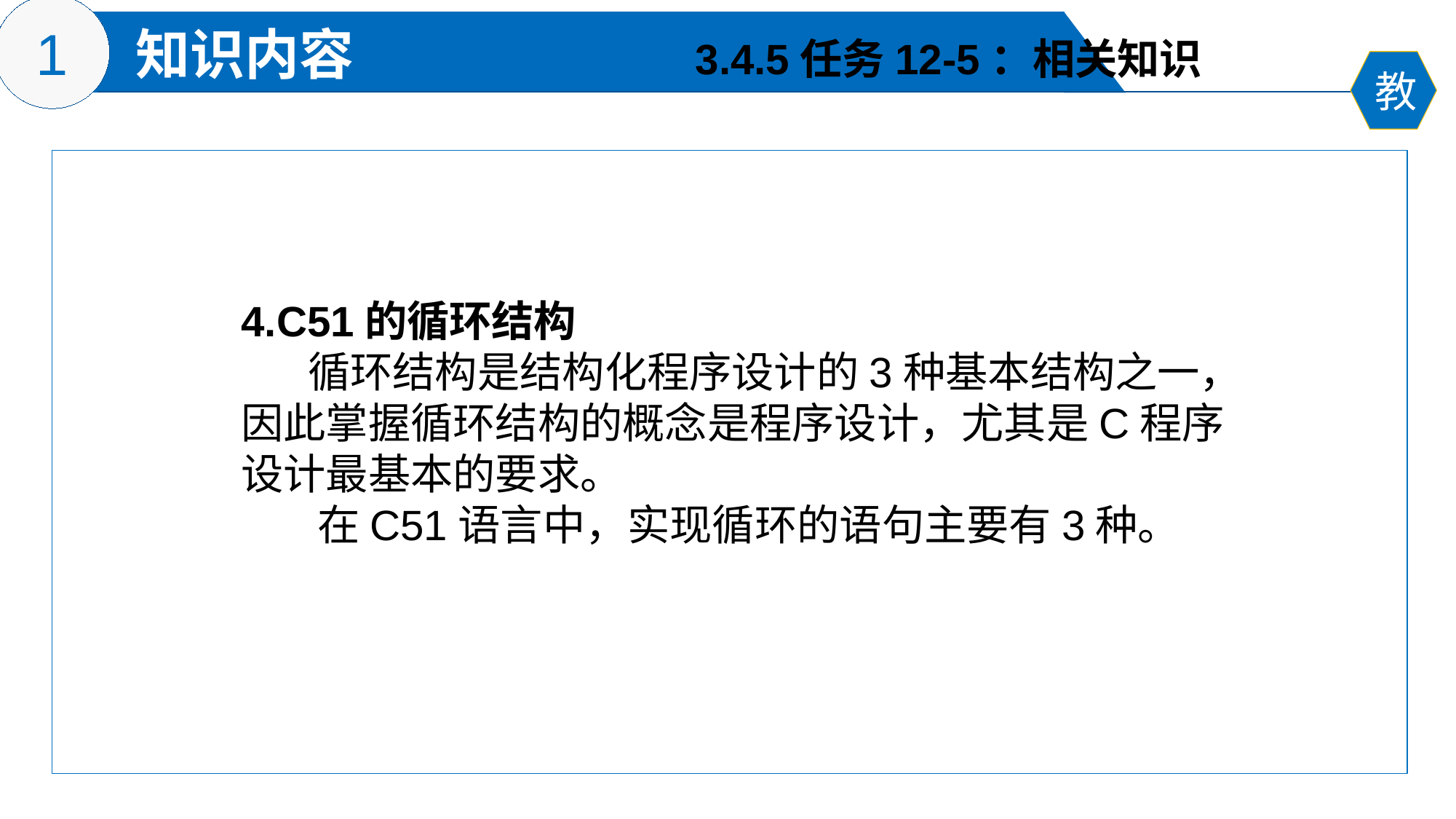

3.4.5任务12-5：相关知识

4.C51的循环结构
      循环结构是结构化程序设计的3种基本结构之一，因此掌握循环结构的概念是程序设计，尤其是C程序设计最基本的要求。
       在C51语言中，实现循环的语句主要有3种。